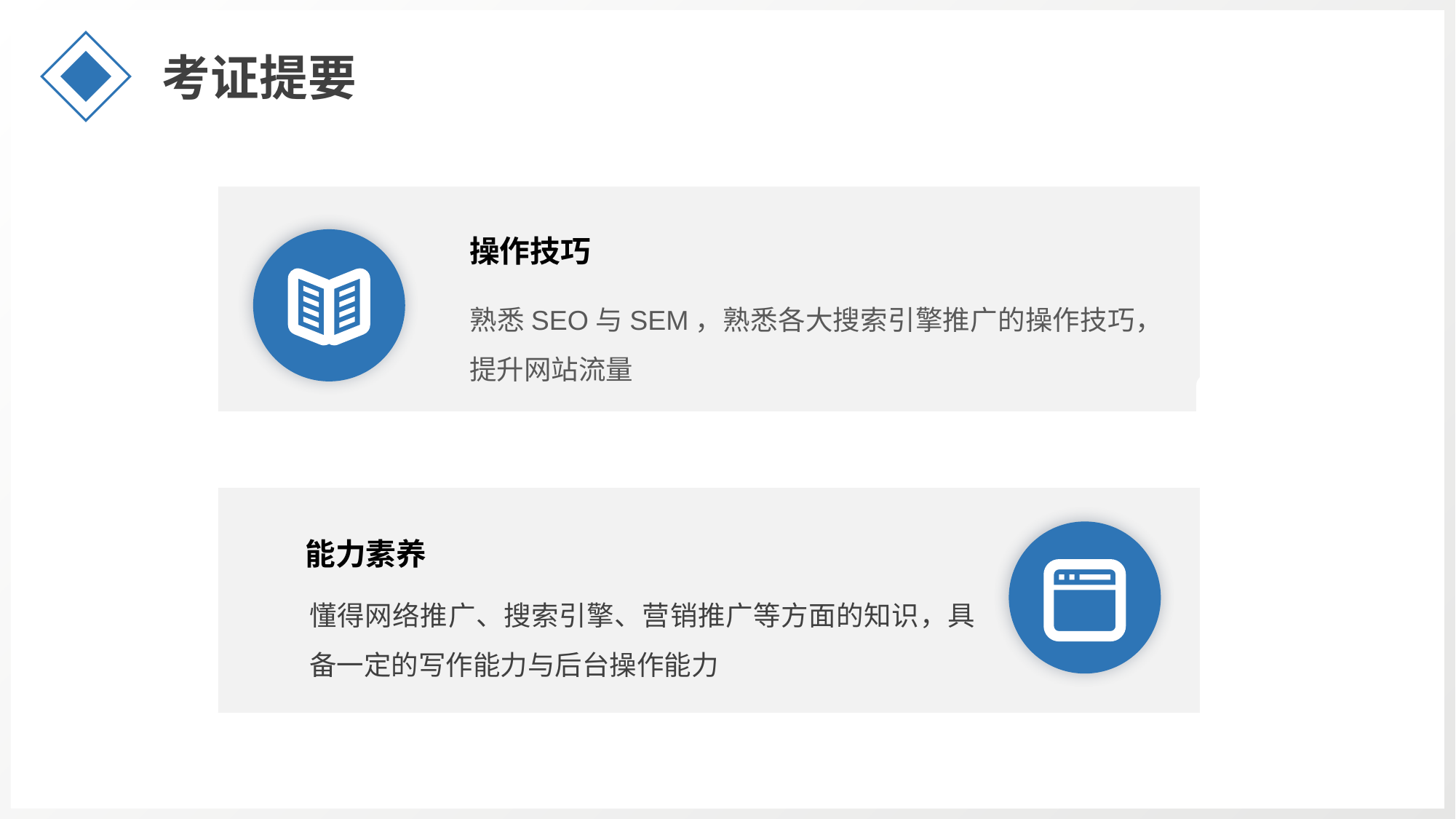

考证提要

操作技巧

熟悉SEO与SEM，熟悉各大搜索引擎推广的操作技巧，提升网站流量

能力素养

懂得网络推广、搜索引擎、营销推广等方面的知识，具备一定的写作能力与后台操作能力